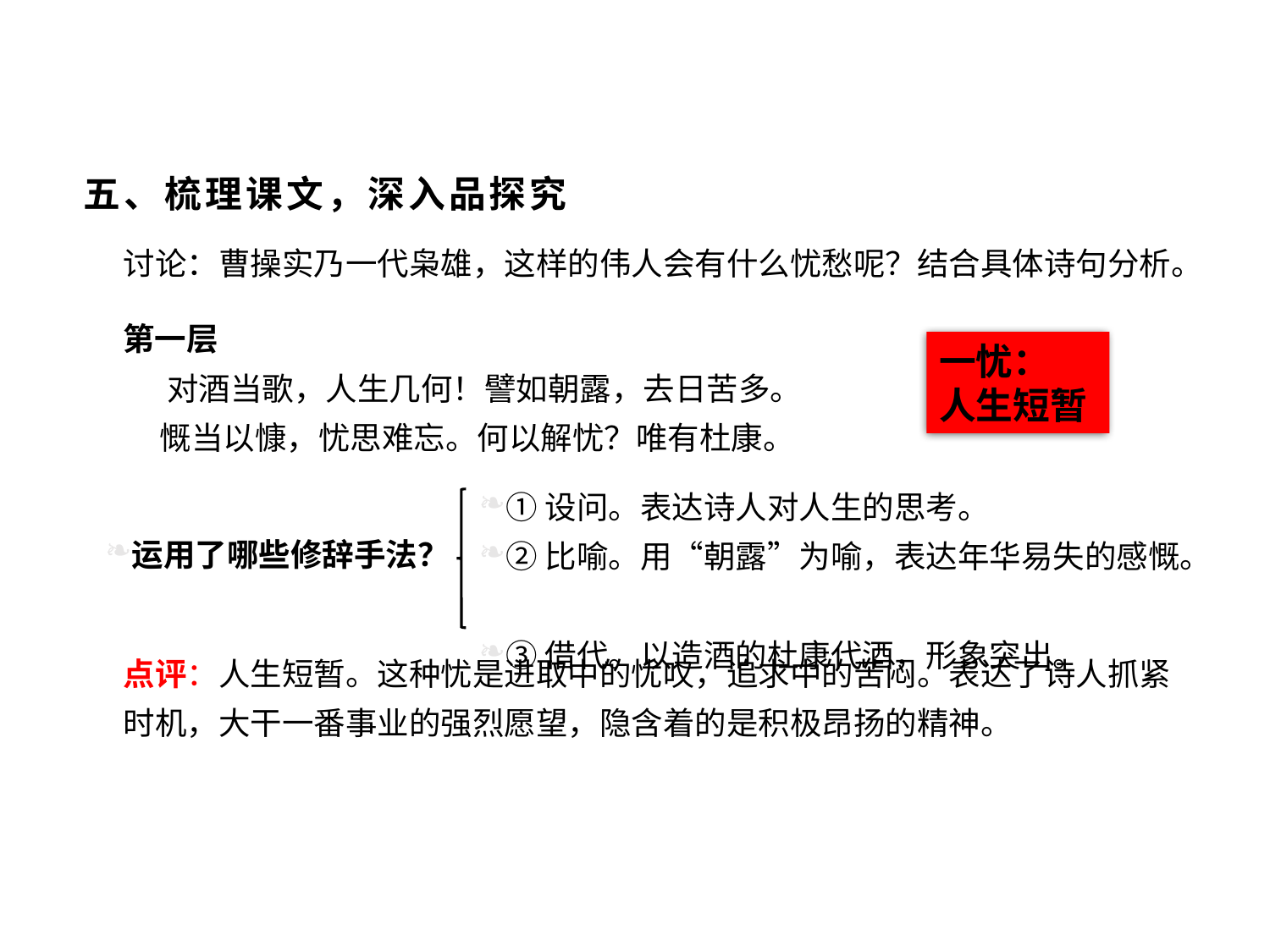

# 五、梳理课文，深入品探究
讨论：曹操实乃一代枭雄，这样的伟人会有什么忧愁呢？结合具体诗句分析。
第一层
     对酒当歌，人生几何！譬如朝露，去日苦多。
    慨当以慷，忧思难忘。何以解忧？唯有杜康。
一忧：
人生短暂
①设问。表达诗人对人生的思考。
②比喻。用“朝露”为喻，表达年华易失的感慨。
③借代。以造酒的杜康代酒，形象突出。

运用了哪些修辞手法？
点评：人生短暂。这种忧是进取中的忧叹，追求中的苦闷。表达了诗人抓紧时机，大干一番事业的强烈愿望，隐含着的是积极昂扬的精神。